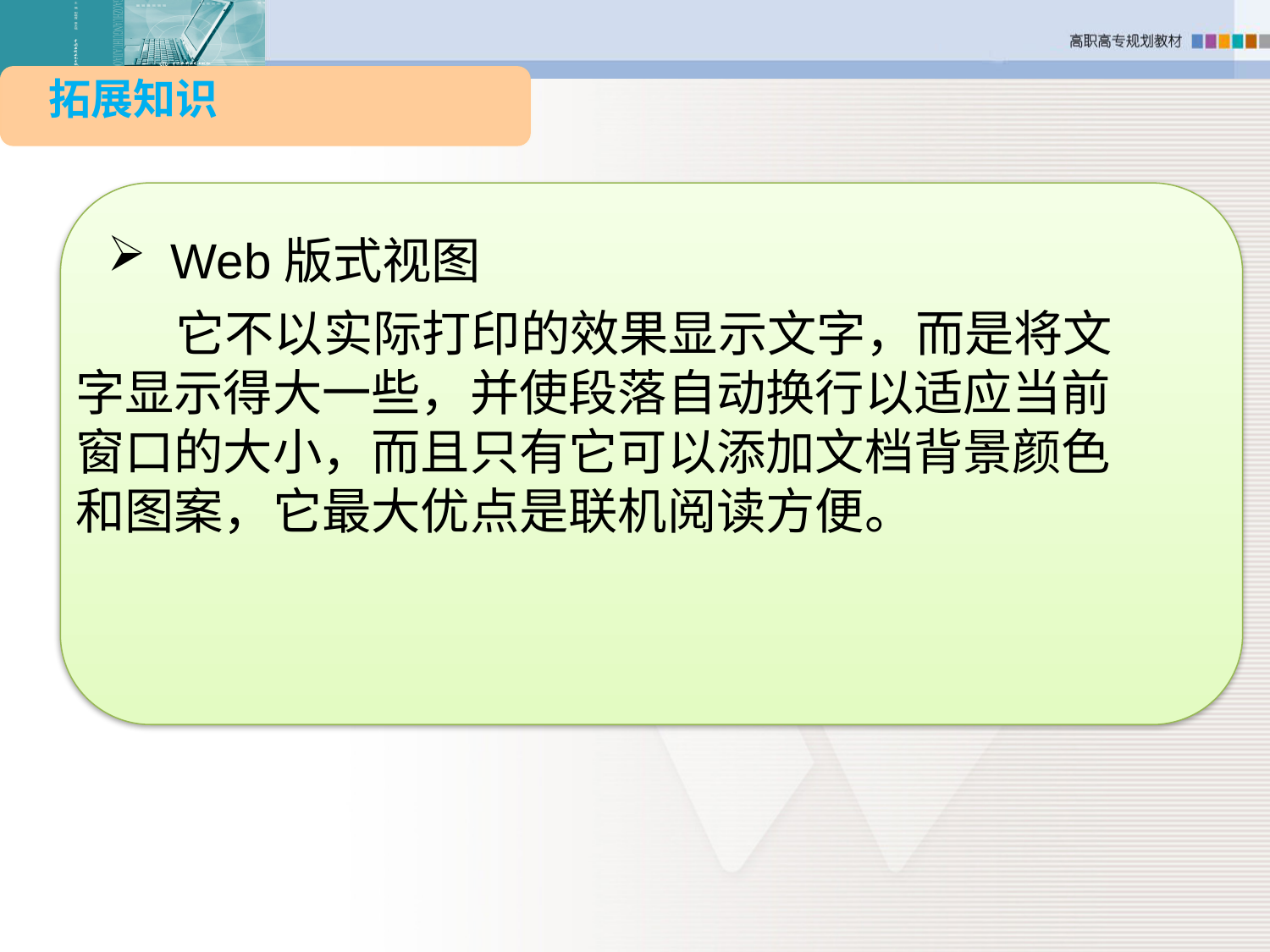

拓展知识

Web版式视图
        它不以实际打印的效果显示文字，而是将文字显示得大一些，并使段落自动换行以适应当前窗口的大小，而且只有它可以添加文档背景颜色和图案，它最大优点是联机阅读方便。